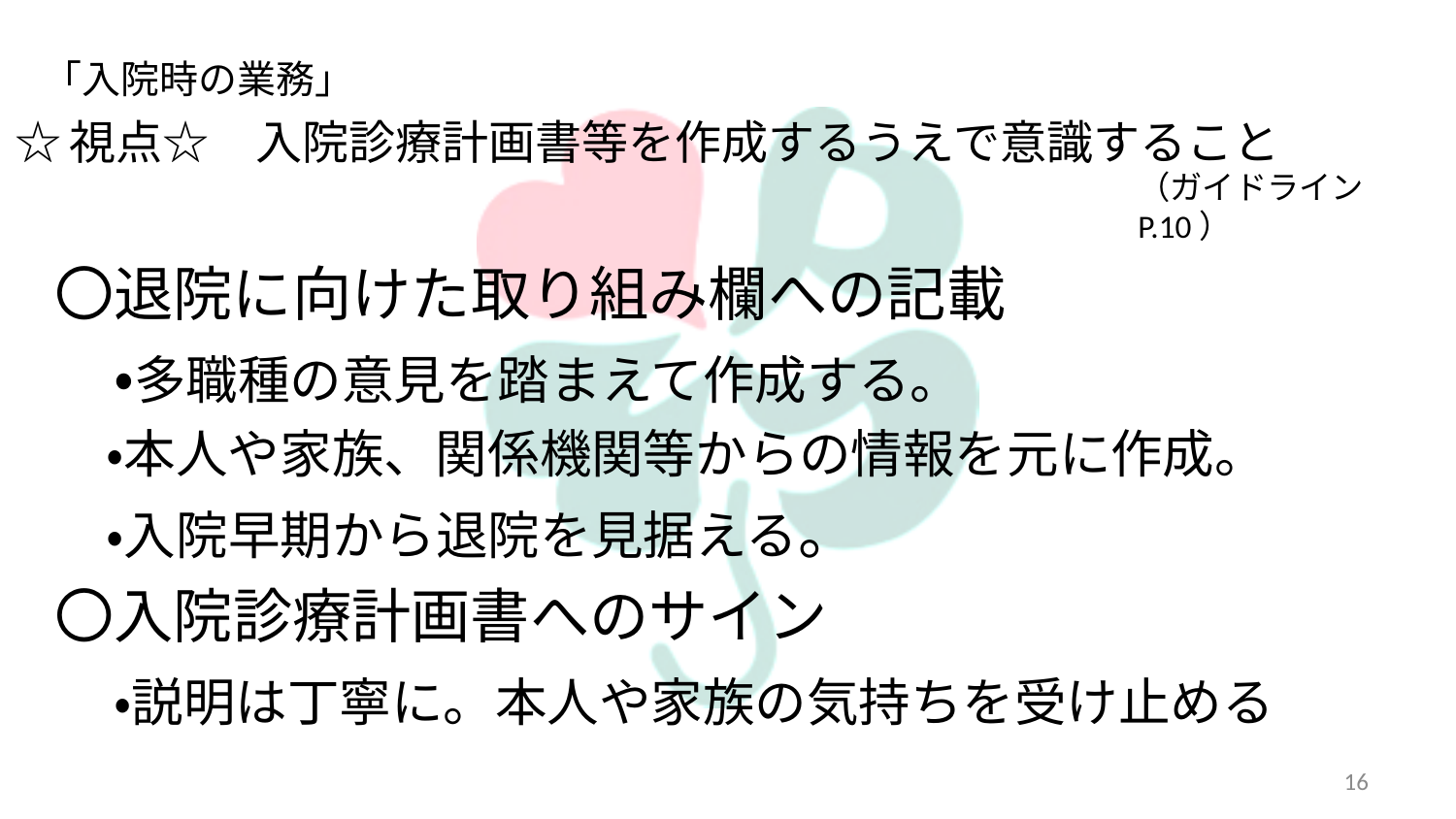

「入院時の業務」
# ☆視点☆　入院診療計画書等を作成するうえで意識すること
　　　　　　
（ガイドラインP.10）
〇退院に向けた取り組み欄への記載
　・多職種の意見を踏まえて作成する。
　・本人や家族、関係機関等からの情報を元に作成。
　・入院早期から退院を見据える。
〇入院診療計画書へのサイン
　・説明は丁寧に。本人や家族の気持ちを受け止める
16